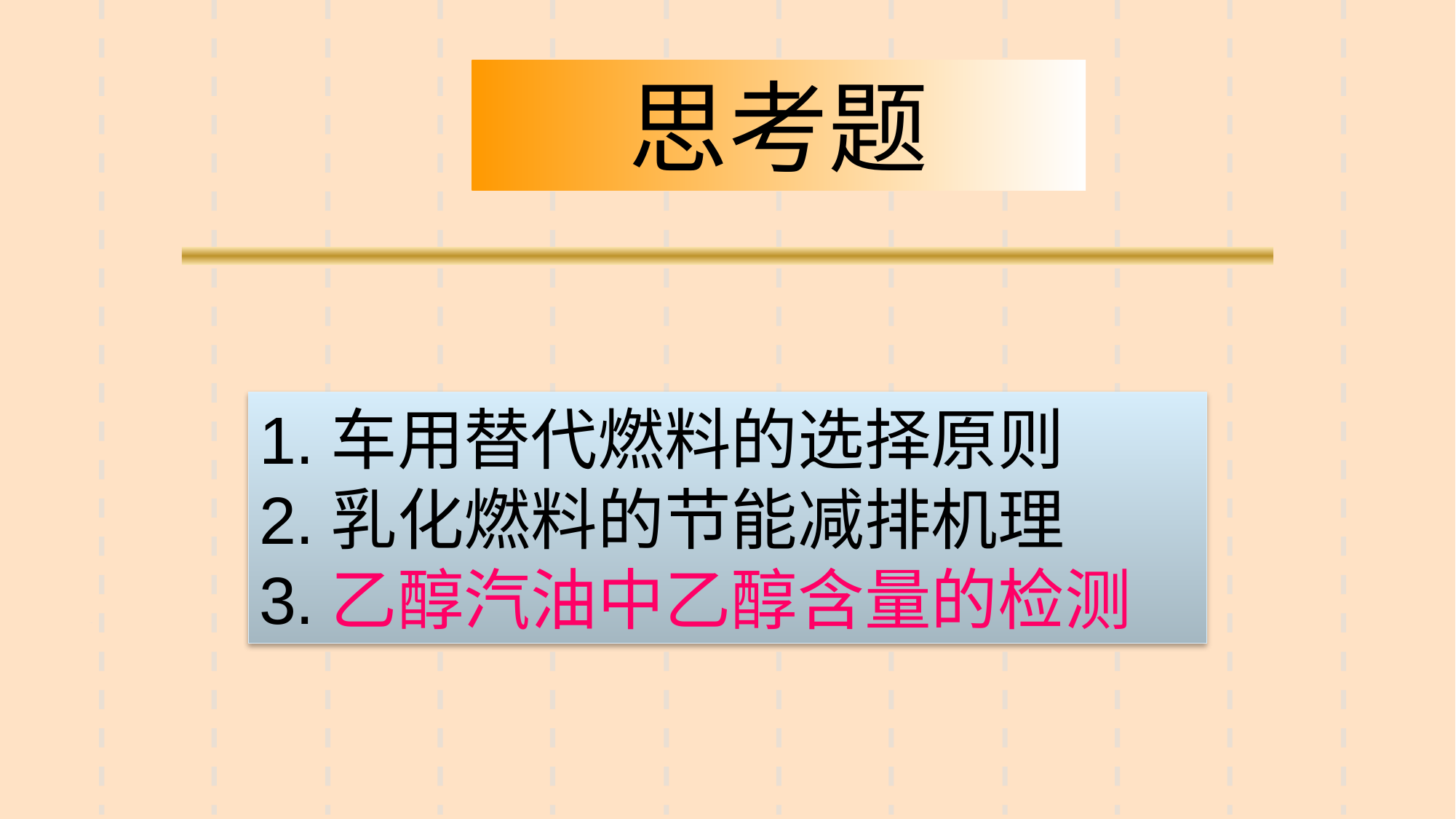

思考题

1.车用替代燃料的选择原则
2.乳化燃料的节能减排机理
3.乙醇汽油中乙醇含量的检测